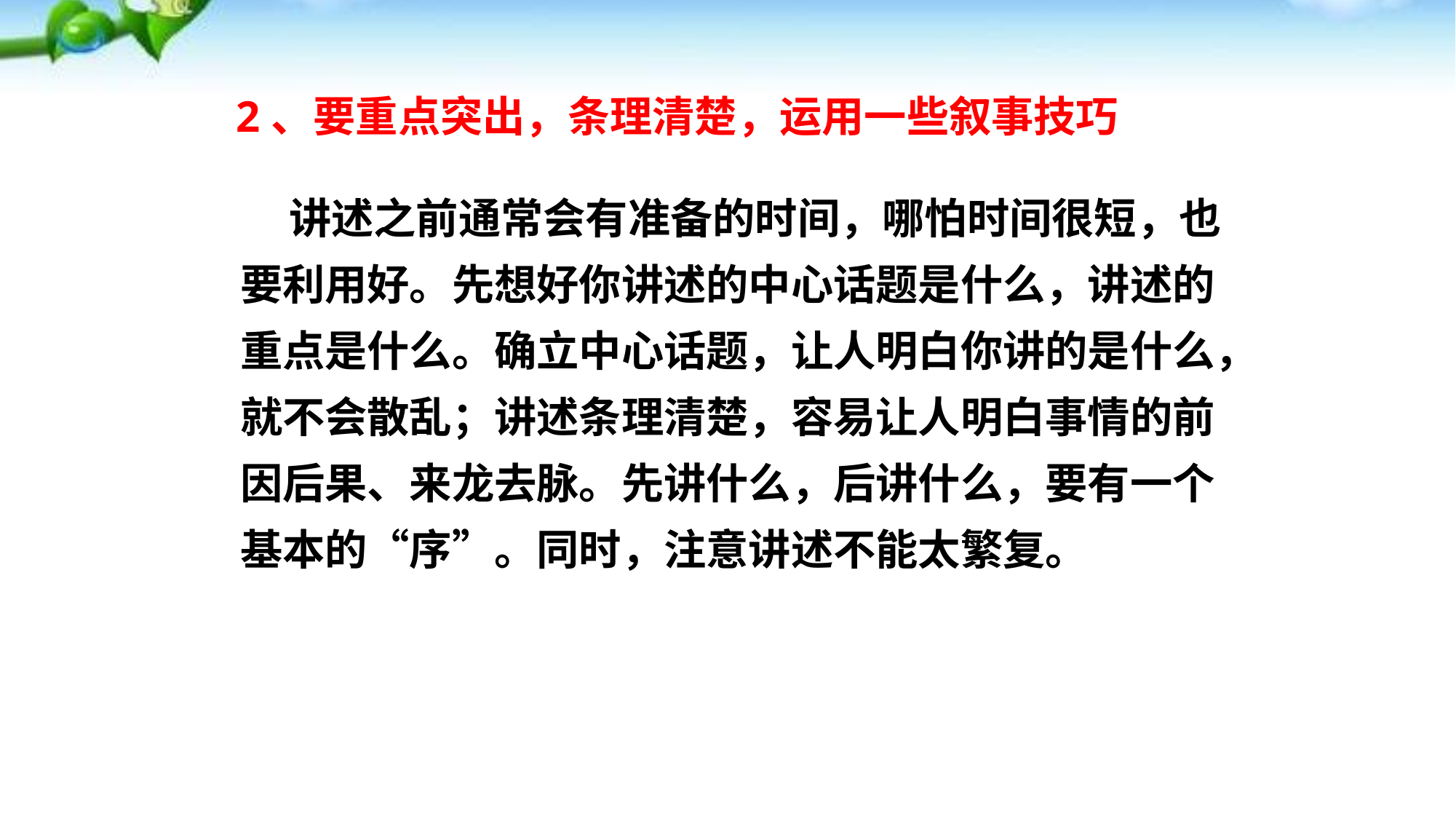

2、要重点突出，条理清楚，运用一些叙事技巧
    讲述之前通常会有准备的时间，哪怕时间很短，也要利用好。先想好你讲述的中心话题是什么，讲述的重点是什么。确立中心话题，让人明白你讲的是什么，就不会散乱；讲述条理清楚，容易让人明白事情的前因后果、来龙去脉。先讲什么，后讲什么，要有一个基本的“序”。同时，注意讲述不能太繁复。